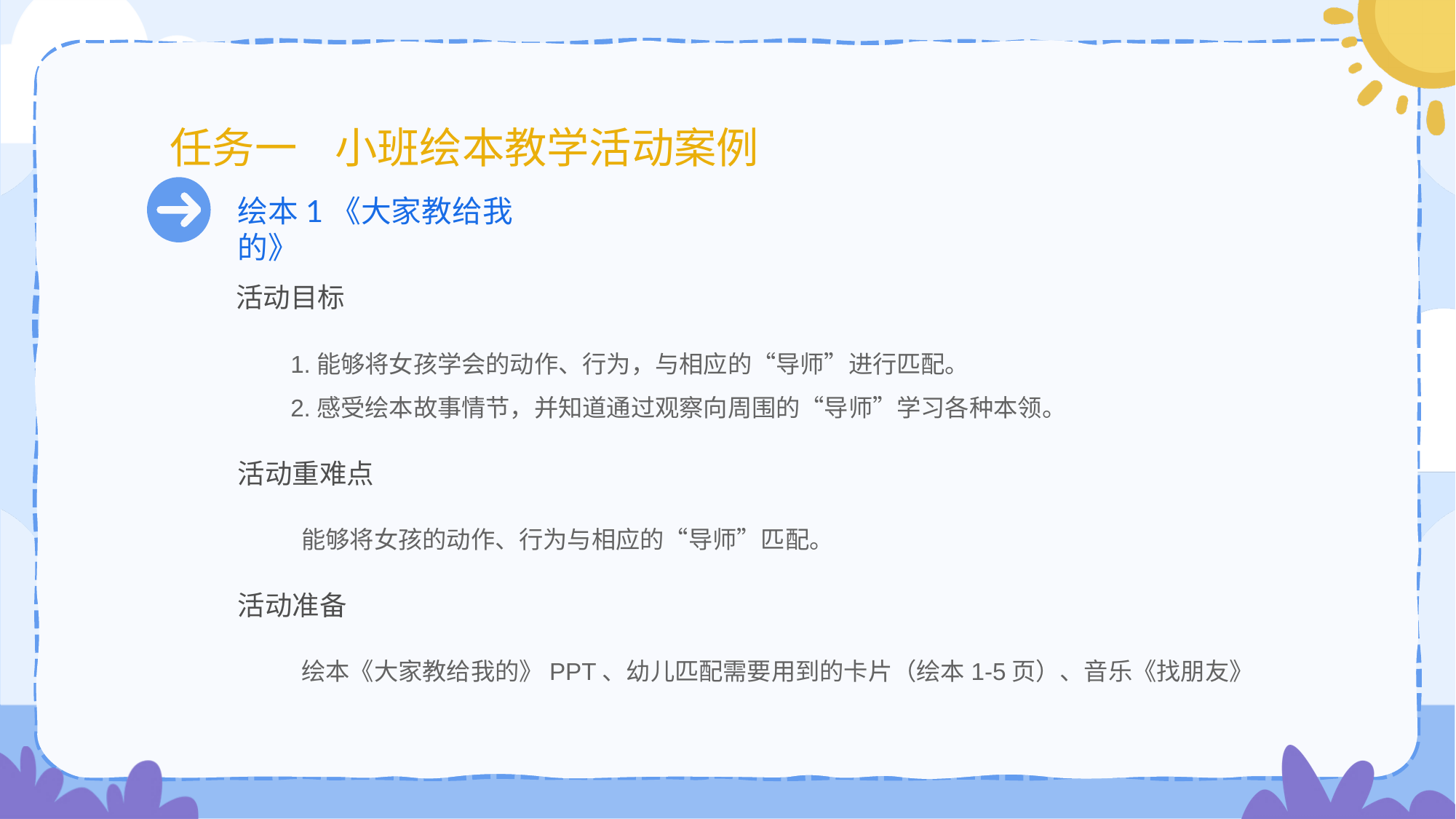

# 任务一    小班绘本教学活动案例

绘本1《大家教给我的》

活动目标
1.能够将女孩学会的动作、行为，与相应的“导师”进行匹配。
2.感受绘本故事情节，并知道通过观察向周围的“导师”学习各种本领。
活动重难点
能够将女孩的动作、行为与相应的“导师”匹配。
活动准备
绘本《大家教给我的》PPT、幼儿匹配需要用到的卡片（绘本1-5页）、音乐《找朋友》